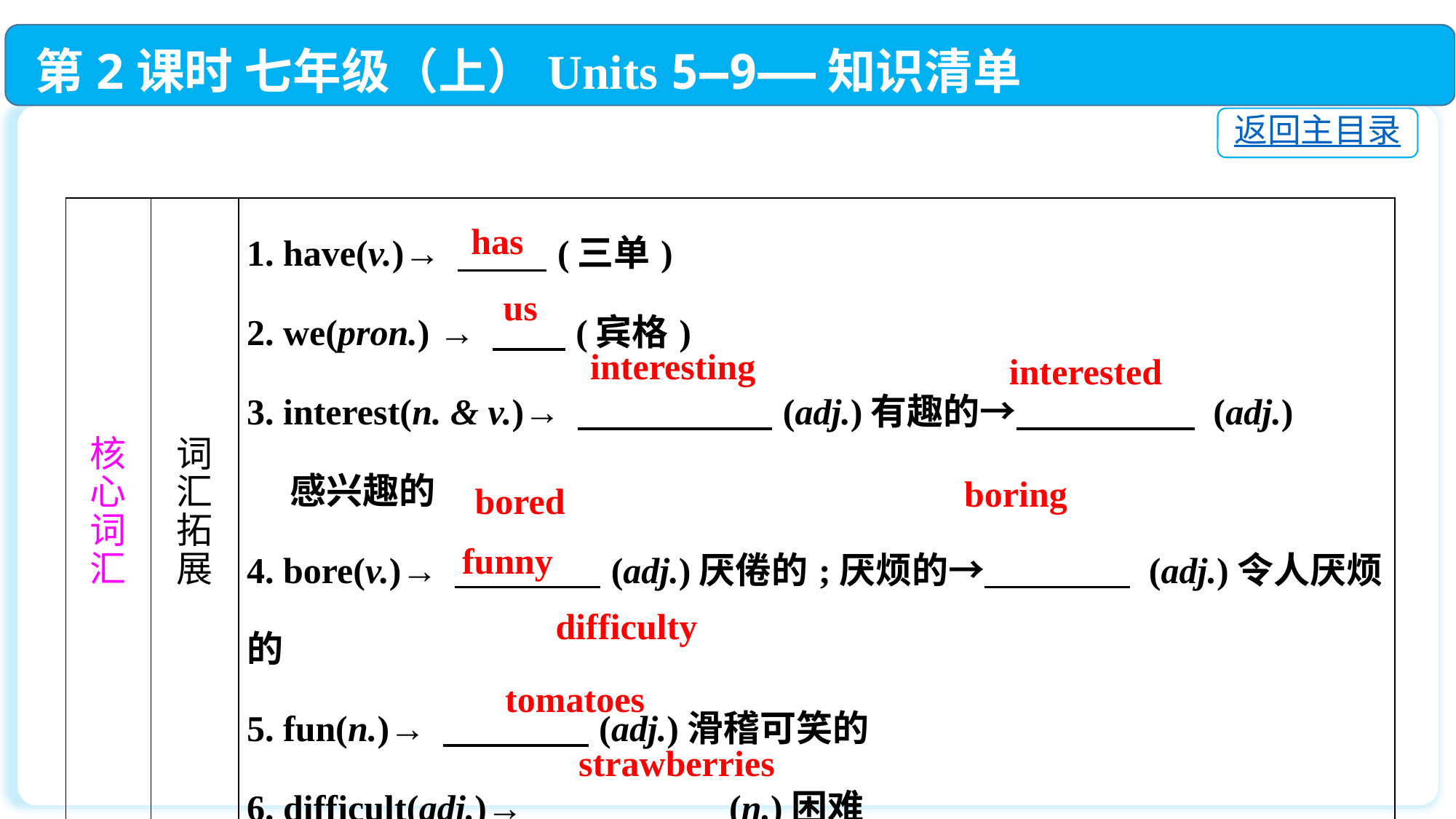

第2课时 七年级（上）Units 5—9——知识清单

返回主目录
| 核 心 词 汇 | 词 汇 拓 展 | 1. have(v.)→ 　 　(三单)  2. we(pron.) → 　　(宾格)  3. interest(n. & v.)→ 　 　 　　(adj.)有趣的→　　 　　 (adj.) 感兴趣的  4. bore(v.)→ 　　　　(adj.)厌倦的;厌烦的→　　　　 (adj.)令人厌烦的  5. fun(n.)→ 　　　　(adj.)滑稽可笑的  6. difficult(adj.)→ 　 　　 　 (n.)困难  7. tomato(n.)→　 　　　 (pl.)西红柿  8. strawberry(n.) →　 　 　　 (pl.)草莓 |
| --- | --- | --- |
has

us
interesting
interested
boring
bored
funny
difficulty
 tomatoes
strawberries